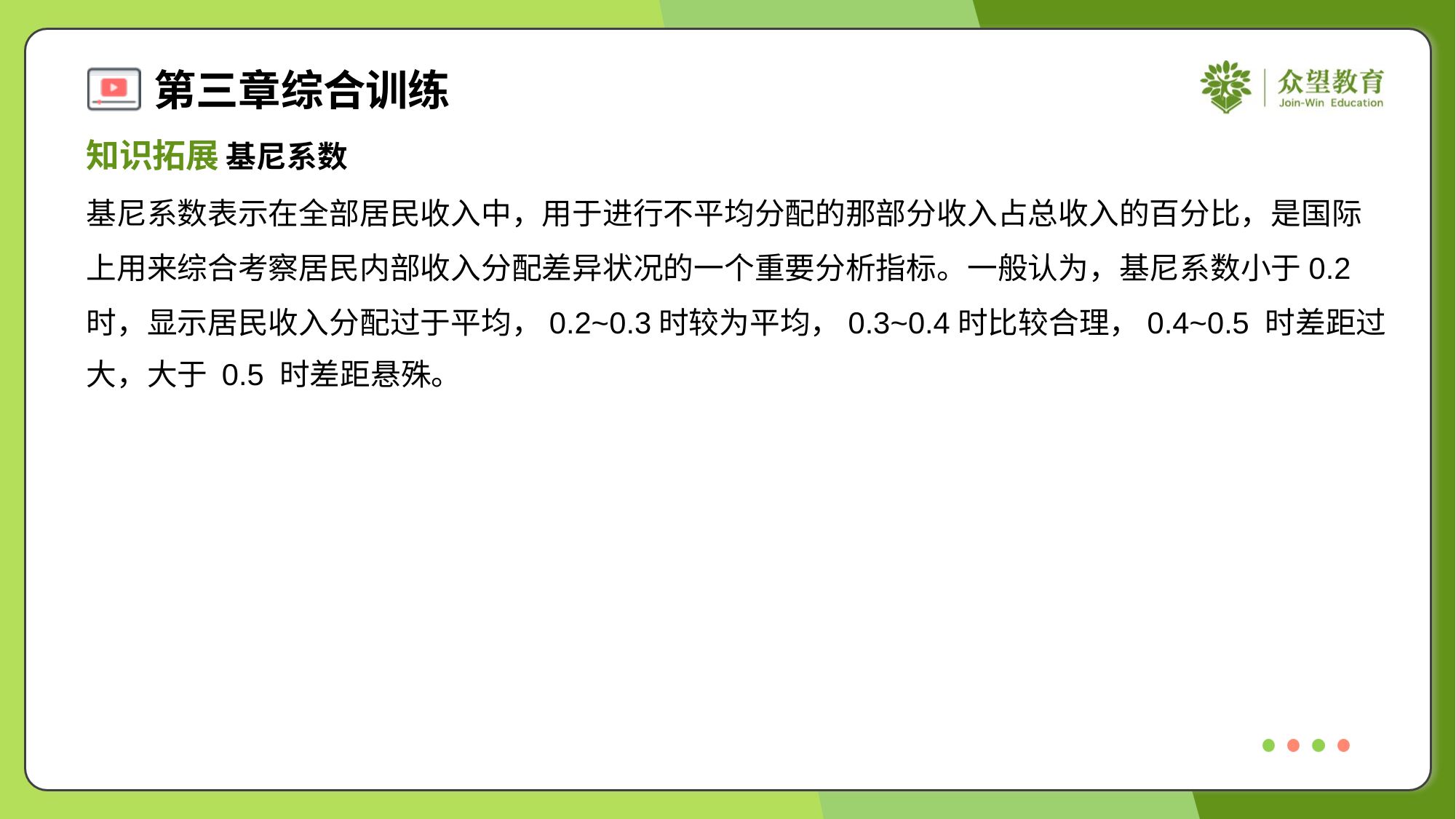

知识拓展 基尼系数
基尼系数表示在全部居民收入中，用于进行不平均分配的那部分收入占总收入的百分比，是国际
上用来综合考察居民内部收入分配差异状况的一个重要分析指标。一般认为，基尼系数小于0.2
时，显示居民收入分配过于平均，0.2~0.3时较为平均，0.3~0.4时比较合理，0.4~0.5 时差距过
大，大于 0.5 时差距悬殊。